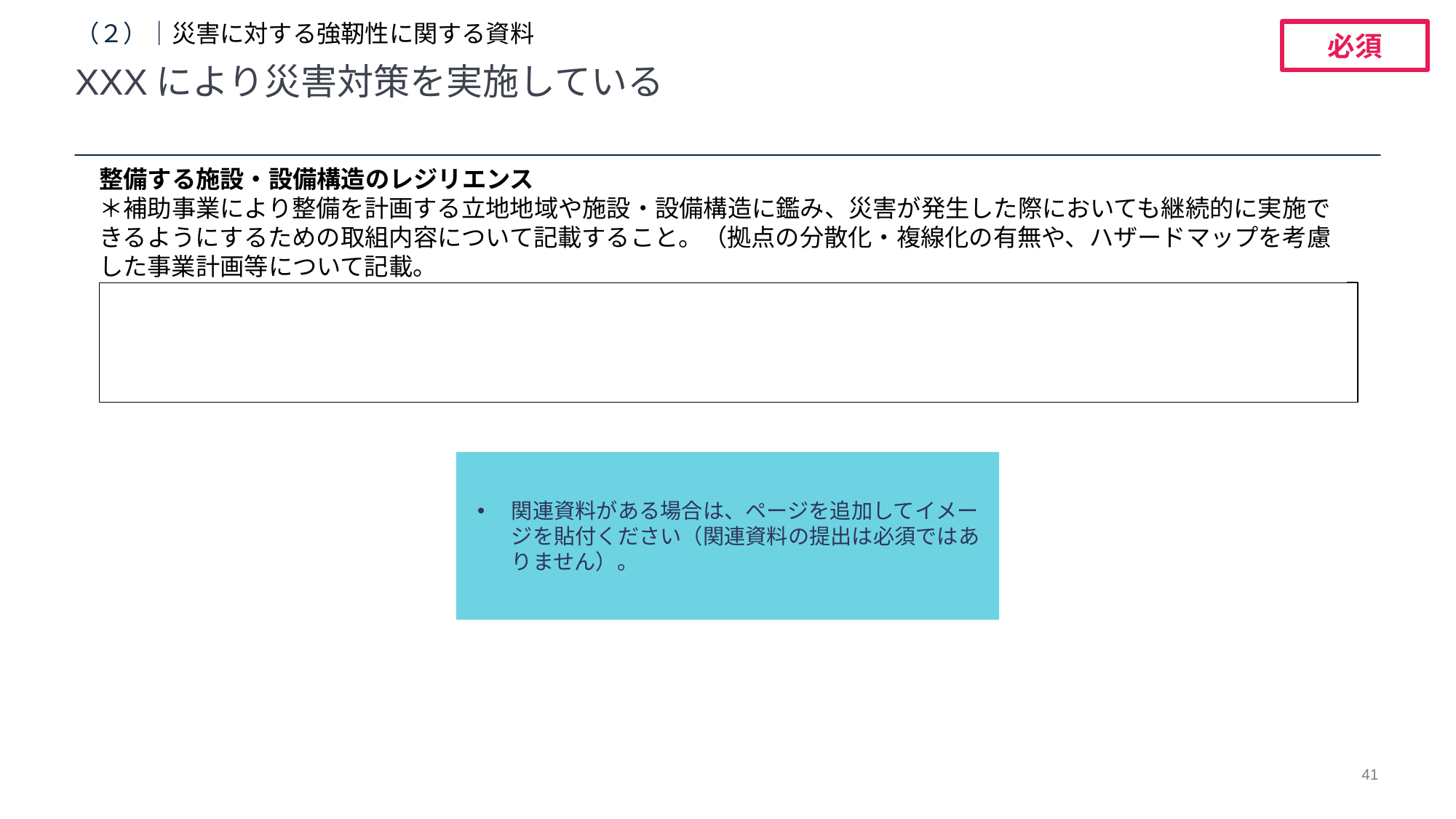

# （２）｜災害に対する強靭性に関する資料
必須
XXXにより災害対策を実施している
整備する施設・設備構造のレジリエンス
＊補助事業により整備を計画する立地地域や施設・設備構造に鑑み、災害が発生した際においても継続的に実施できるようにするための取組内容について記載すること。（拠点の分散化・複線化の有無や、ハザードマップを考慮した事業計画等について記載。

関連資料がある場合は、ページを追加してイメージを貼付ください（関連資料の提出は必須ではありません）。